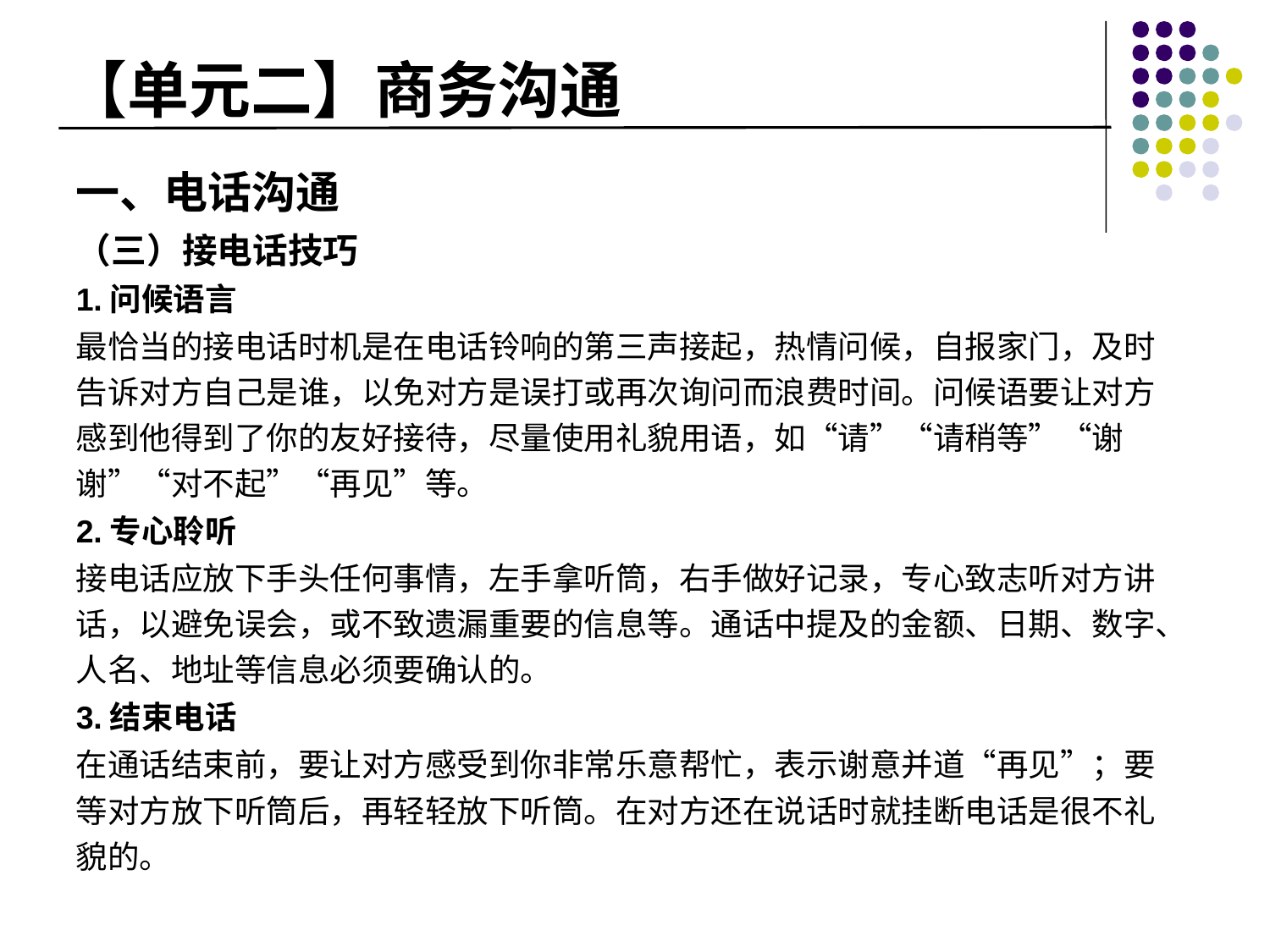

# 【单元二】商务沟通
一、电话沟通
（三）接电话技巧
1.问候语言
最恰当的接电话时机是在电话铃响的第三声接起，热情问候，自报家门，及时告诉对方自己是谁，以免对方是误打或再次询问而浪费时间。问候语要让对方感到他得到了你的友好接待，尽量使用礼貌用语，如“请”“请稍等”“谢谢”“对不起”“再见”等。
2.专心聆听
接电话应放下手头任何事情，左手拿听筒，右手做好记录，专心致志听对方讲话，以避免误会，或不致遗漏重要的信息等。通话中提及的金额、日期、数字、人名、地址等信息必须要确认的。
3.结束电话
在通话结束前，要让对方感受到你非常乐意帮忙，表示谢意并道“再见”；要等对方放下听筒后，再轻轻放下听筒。在对方还在说话时就挂断电话是很不礼貌的。